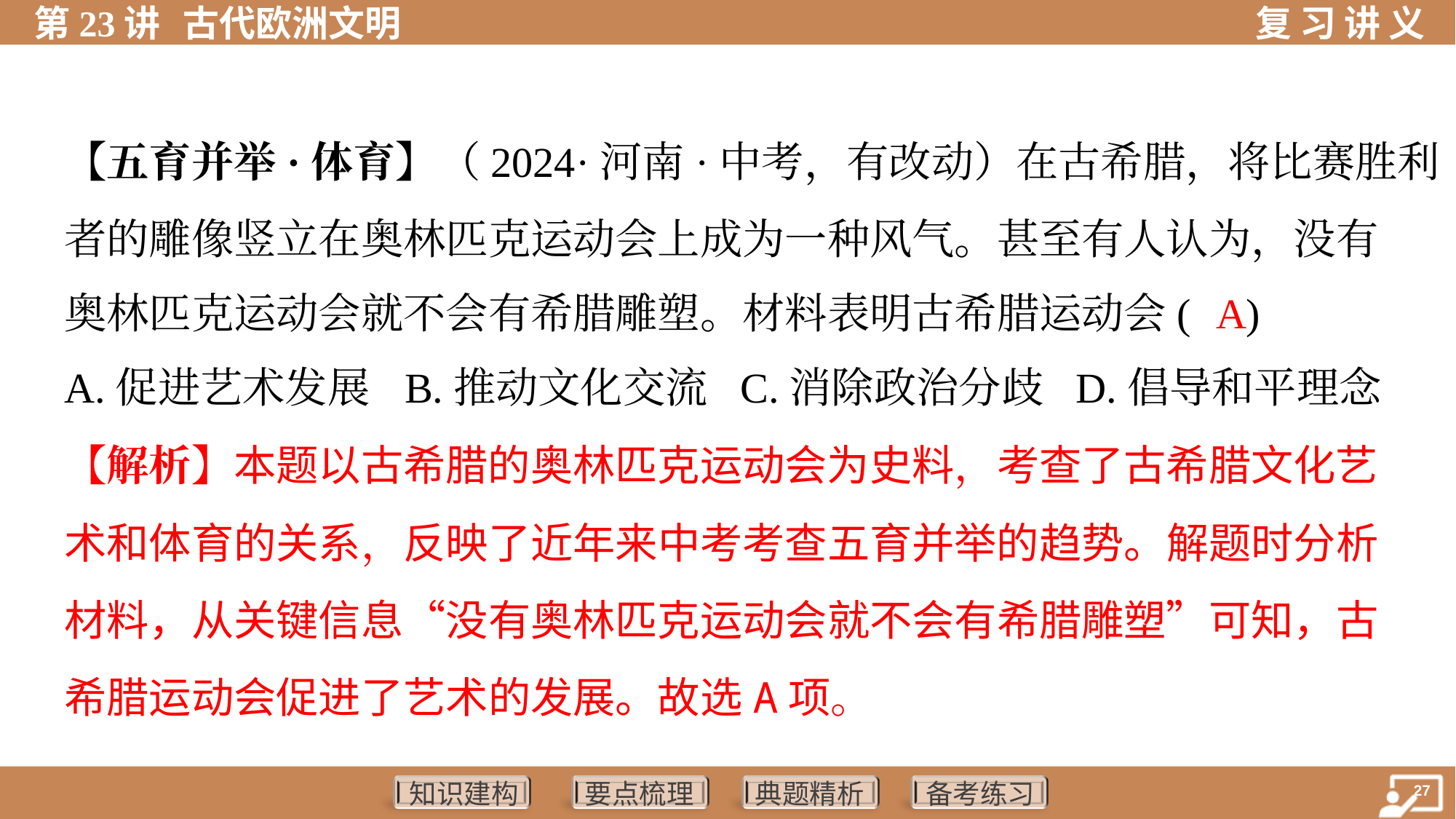

【五育并举·体育】（2024·河南·中考，有改动）在古希腊，将比赛胜利
者的雕像竖立在奥林匹克运动会上成为一种风气。甚至有人认为，没有
奥林匹克运动会就不会有希腊雕塑。材料表明古希腊运动会(     )
A
A.促进艺术发展	B.推动文化交流	C.消除政治分歧	D.倡导和平理念
【解析】本题以古希腊的奥林匹克运动会为史料，考查了古希腊文化艺
术和体育的关系，反映了近年来中考考查五育并举的趋势。解题时分析
材料，从关键信息“没有奥林匹克运动会就不会有希腊雕塑”可知，古
希腊运动会促进了艺术的发展。故选A项。